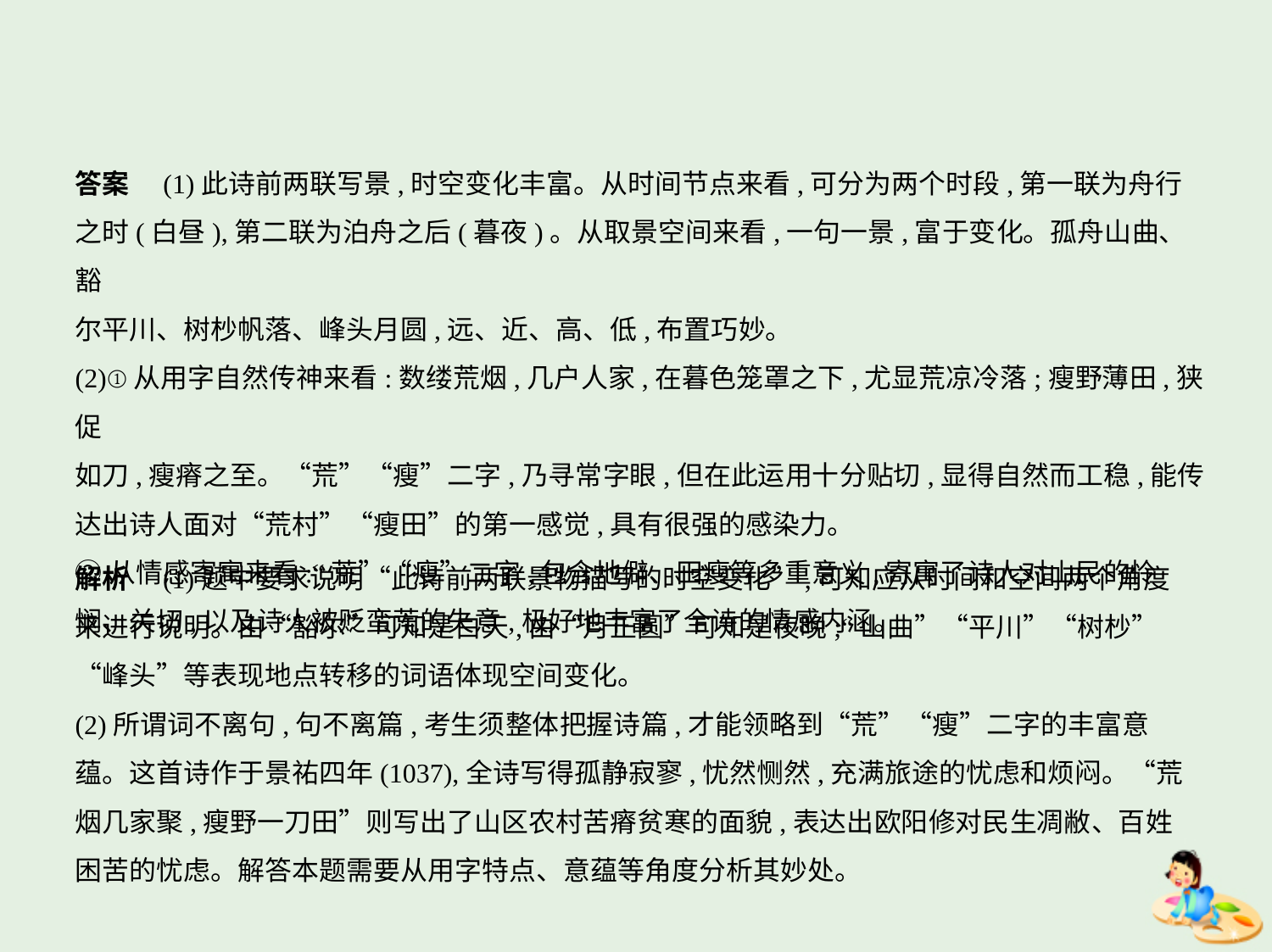

答案　(1)此诗前两联写景,时空变化丰富。从时间节点来看,可分为两个时段,第一联为舟行
之时(白昼),第二联为泊舟之后(暮夜)。从取景空间来看,一句一景,富于变化。孤舟山曲、豁
尔平川、树杪帆落、峰头月圆,远、近、高、低,布置巧妙。
(2)①从用字自然传神来看:数缕荒烟,几户人家,在暮色笼罩之下,尤显荒凉冷落;瘦野薄田,狭促
如刀,瘦瘠之至。“荒”“瘦”二字,乃寻常字眼,但在此运用十分贴切,显得自然而工稳,能传
达出诗人面对“荒村”“瘦田”的第一感觉,具有很强的感染力。
②从情感寄寓来看:“荒”“瘦”二字,包含地僻、田瘦等多重意义,寄寓了诗人对山民的怜
悯、关切,以及诗人被贬蛮荒的失意,极好地丰富了全诗的情感内涵。
解析　(1)题中要求说明“此诗前两联景物描写的时空变化”,可知应从时间和空间两个角度
来进行说明。由“豁尔”可知是白天,由“月正圆”可知是夜晚;“山曲”“平川”“树杪”
“峰头”等表现地点转移的词语体现空间变化。
(2)所谓词不离句,句不离篇,考生须整体把握诗篇,才能领略到“荒”“瘦”二字的丰富意
蕴。这首诗作于景祐四年(1037),全诗写得孤静寂寥,忧然恻然,充满旅途的忧虑和烦闷。“荒
烟几家聚,瘦野一刀田”则写出了山区农村苦瘠贫寒的面貌,表达出欧阳修对民生凋敝、百姓
困苦的忧虑。解答本题需要从用字特点、意蕴等角度分析其妙处。